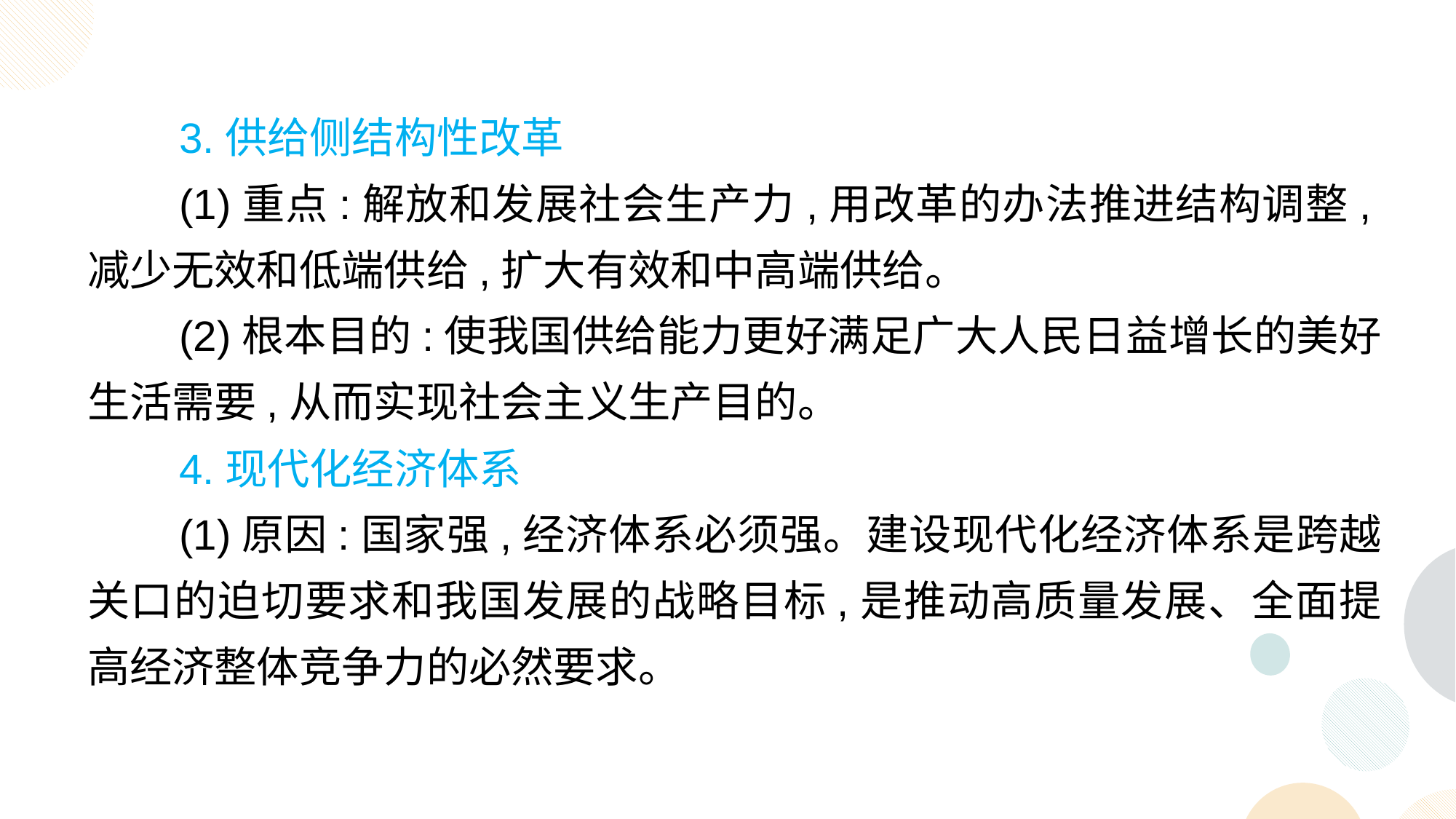

3.供给侧结构性改革
(1)重点:解放和发展社会生产力,用改革的办法推进结构调整,减少无效和低端供给,扩大有效和中高端供给。
(2)根本目的:使我国供给能力更好满足广大人民日益增长的美好生活需要,从而实现社会主义生产目的。
4.现代化经济体系
(1)原因:国家强,经济体系必须强。建设现代化经济体系是跨越关口的迫切要求和我国发展的战略目标,是推动高质量发展、全面提高经济整体竞争力的必然要求。